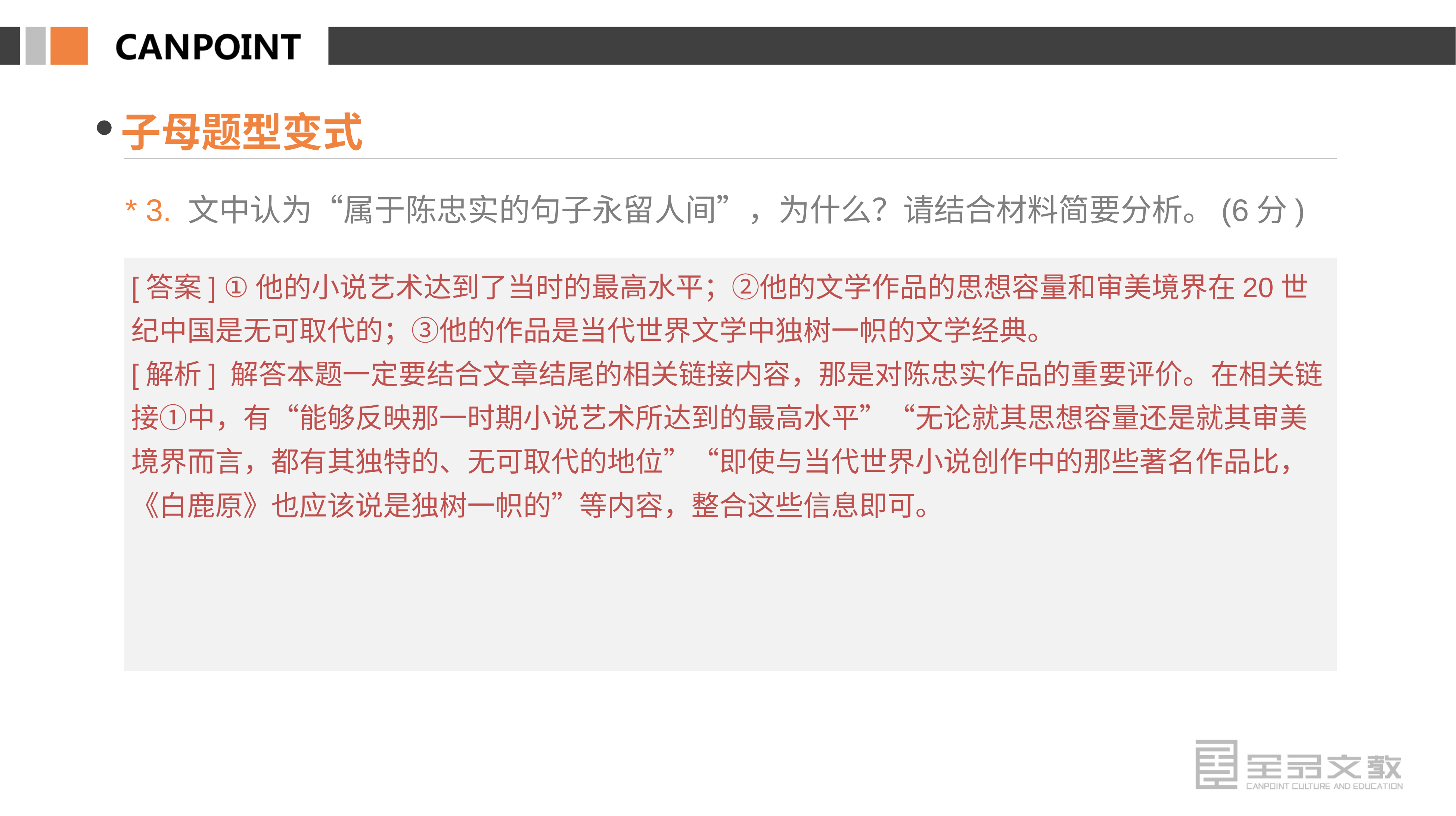

子母题型变式

* 3. 文中认为“属于陈忠实的句子永留人间”，为什么？请结合材料简要分析。(6分)

[答案] ①他的小说艺术达到了当时的最高水平；②他的文学作品的思想容量和审美境界在20世纪中国是无可取代的；③他的作品是当代世界文学中独树一帜的文学经典。
[解析] 解答本题一定要结合文章结尾的相关链接内容，那是对陈忠实作品的重要评价。在相关链接①中，有“能够反映那一时期小说艺术所达到的最高水平”“无论就其思想容量还是就其审美境界而言，都有其独特的、无可取代的地位”“即使与当代世界小说创作中的那些著名作品比，《白鹿原》也应该说是独树一帜的”等内容，整合这些信息即可。